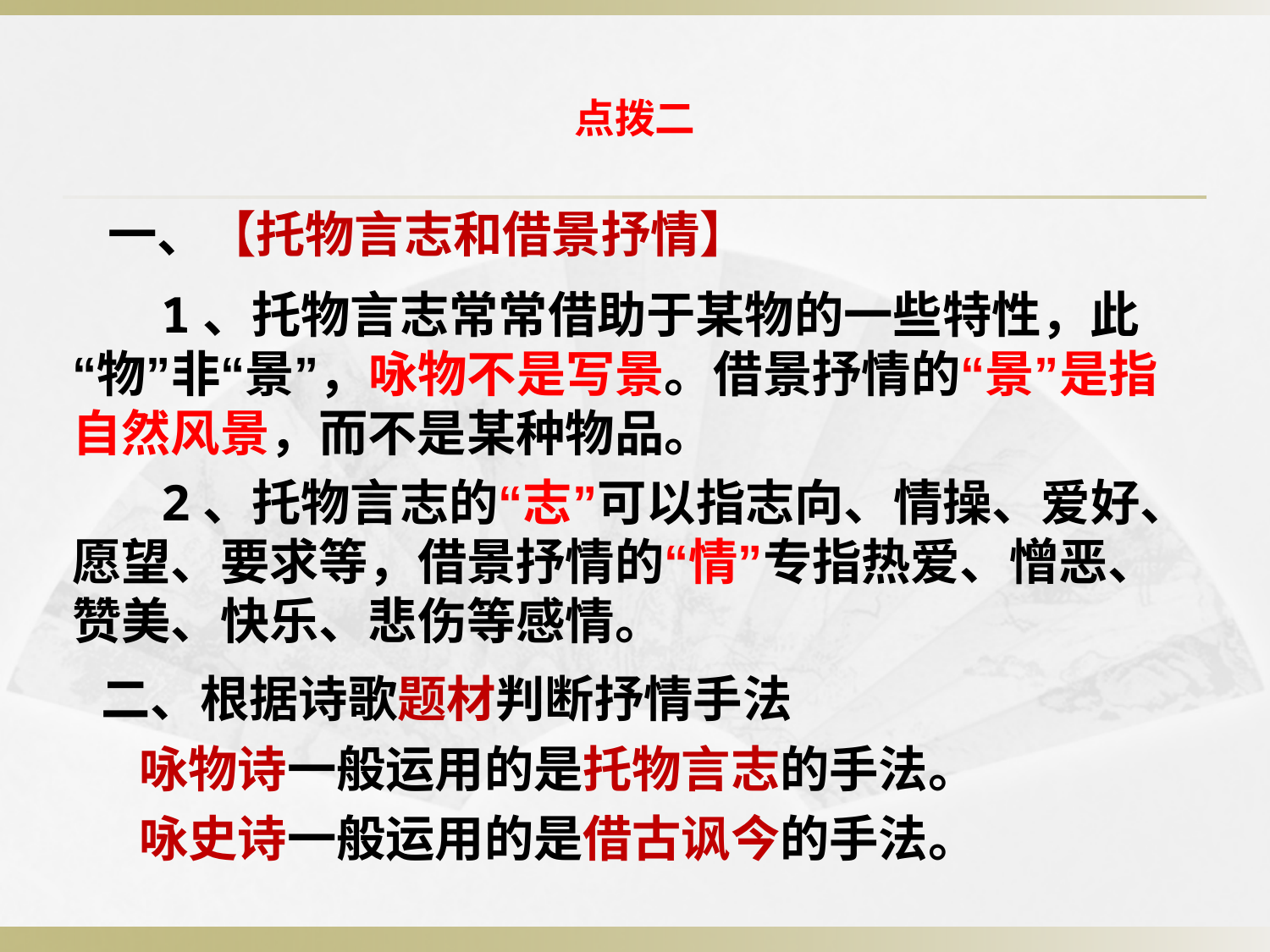

# 点拨二
一、【托物言志和借景抒情】
   1、托物言志常常借助于某物的一些特性，此“物”非“景”，咏物不是写景。借景抒情的“景”是指自然风景，而不是某种物品。
   2、托物言志的“志”可以指志向、情操、爱好、愿望、要求等，借景抒情的“情”专指热爱、憎恶、赞美、快乐、悲伤等感情。
 二、根据诗歌题材判断抒情手法
    咏物诗一般运用的是托物言志的手法。
    咏史诗一般运用的是借古讽今的手法。